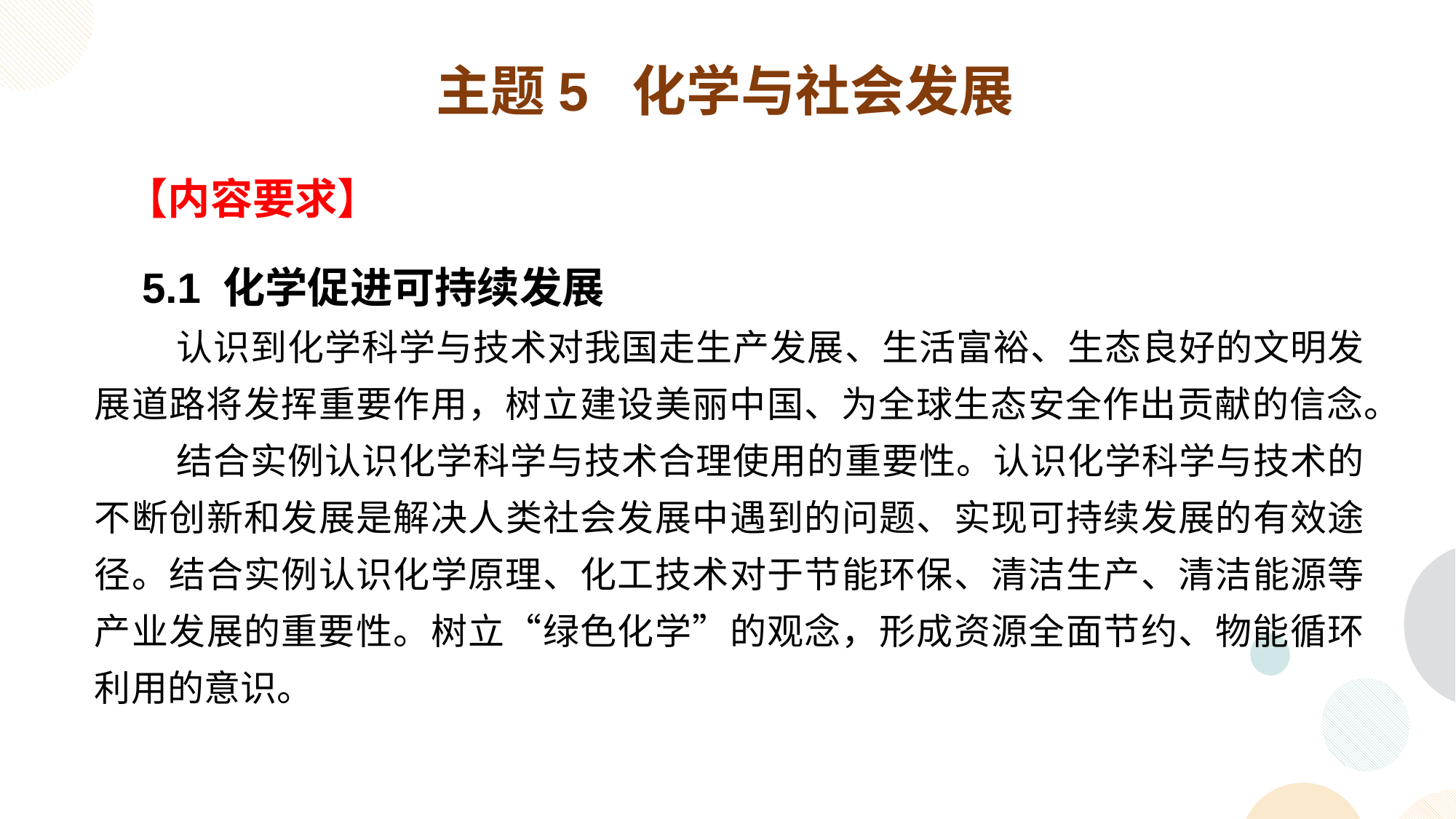

主题5  化学与社会发展
   【内容要求】
    5.1 化学促进可持续发展
 认识到化学科学与技术对我国走生产发展、生活富裕、生态良好的文明发展道路将发挥重要作用，树立建设美丽中国、为全球生态安全作出贡献的信念。
 结合实例认识化学科学与技术合理使用的重要性。认识化学科学与技术的不断创新和发展是解决人类社会发展中遇到的问题、实现可持续发展的有效途径。结合实例认识化学原理、化工技术对于节能环保、清洁生产、清洁能源等产业发展的重要性。树立“绿色化学”的观念，形成资源全面节约、物能循环利用的意识。